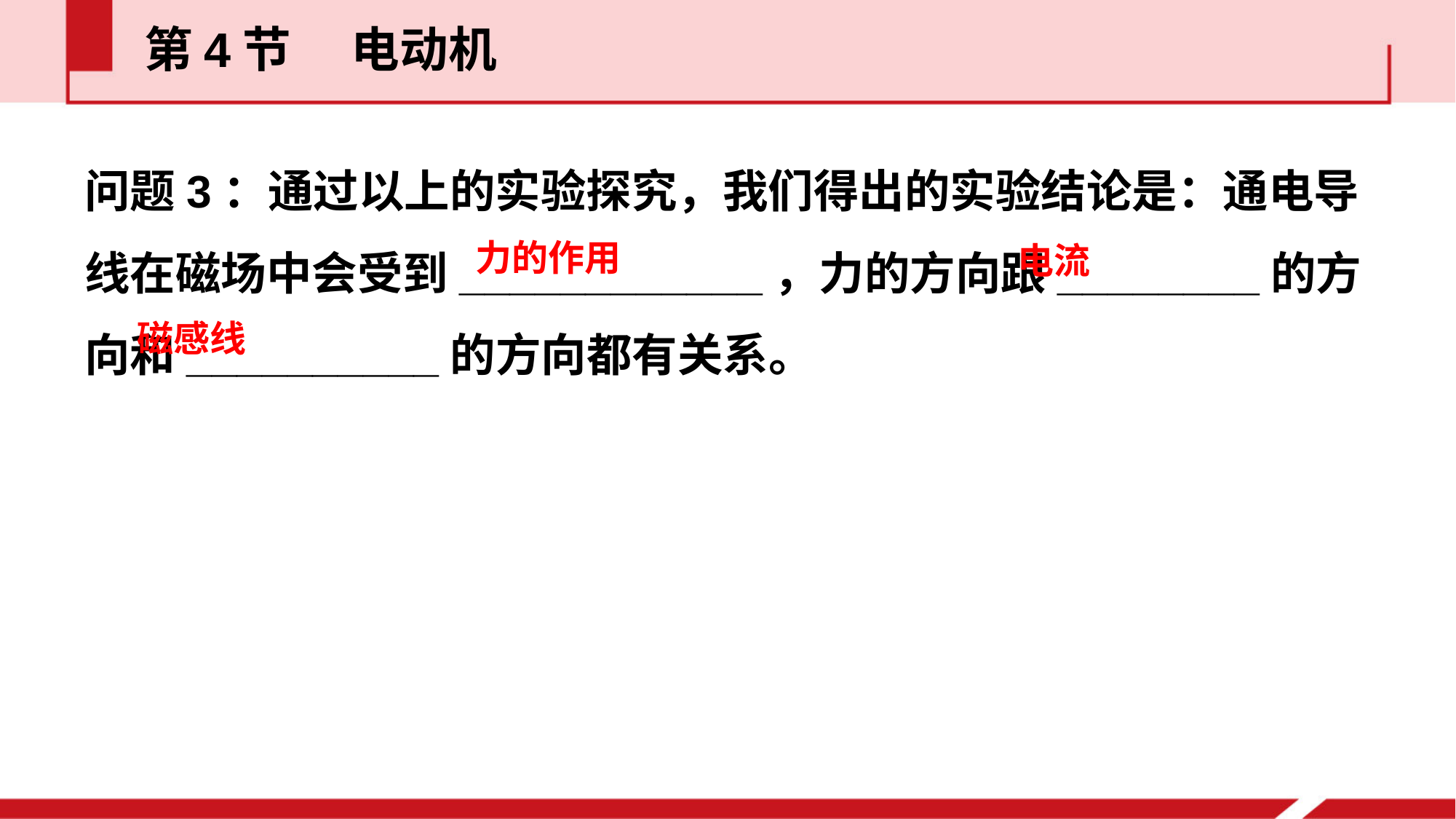

第4节  电动机
问题3：通过以上的实验探究，我们得出的实验结论是：通电导线在磁场中会受到____________，力的方向跟________的方向和__________的方向都有关系。
力的作用
电流
磁感线